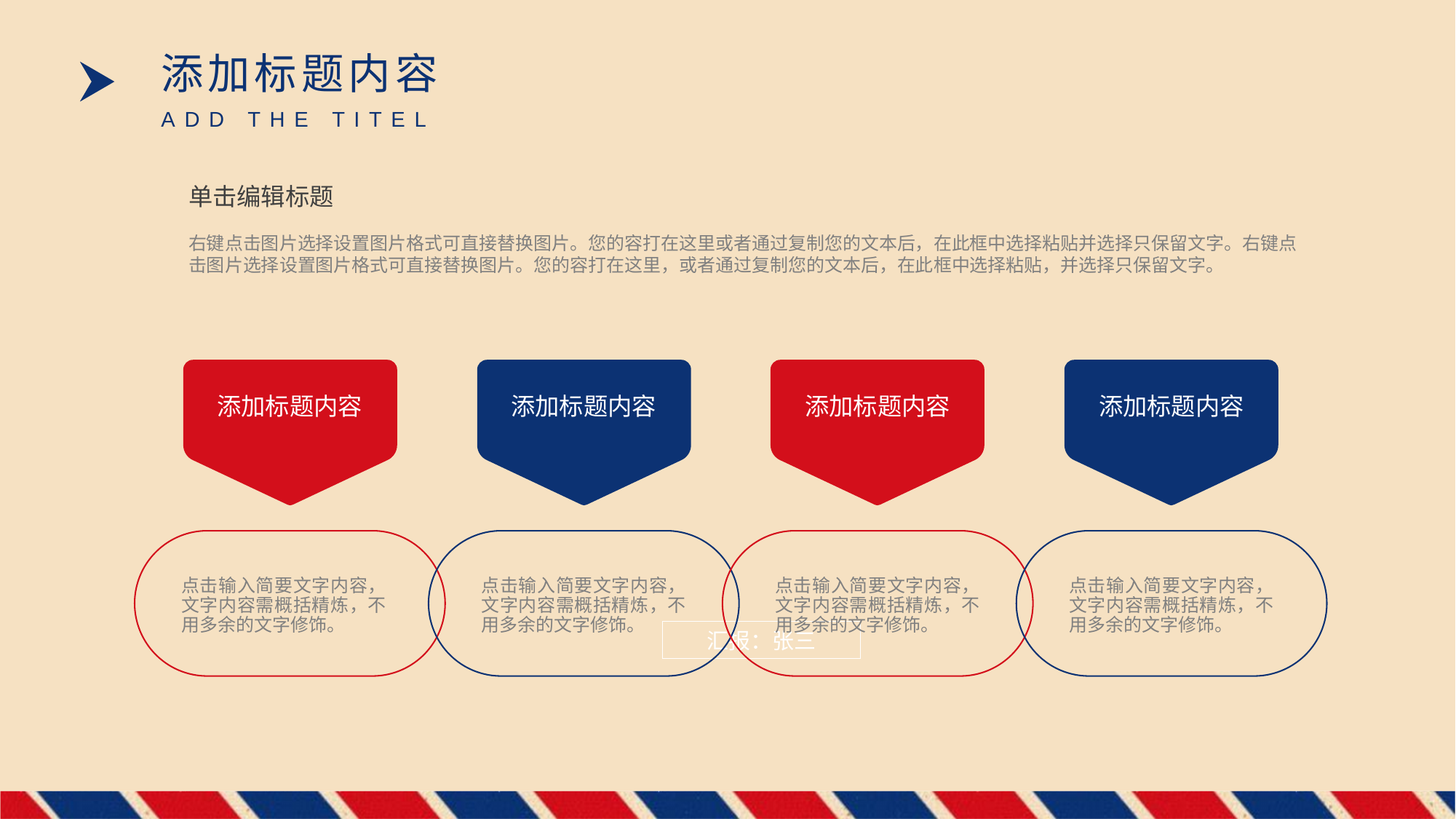

添加标题内容

ADD THE TITEL
单击编辑标题

右键点击图片选择设置图片格式可直接替换图片。您的容打在这里或者通过复制您的文本后，在此框中选择粘贴并选择只保留文字。右键点击图片选择设置图片格式可直接替换图片。您的容打在这里，或者通过复制您的文本后，在此框中选择粘贴，并选择只保留文字。

添加标题内容

添加标题内容

添加标题内容

添加标题内容

点击输入简要文字内容，文字内容需概括精炼，不用多余的文字修饰。

点击输入简要文字内容，文字内容需概括精炼，不用多余的文字修饰。

点击输入简要文字内容，文字内容需概括精炼，不用多余的文字修饰。

点击输入简要文字内容，文字内容需概括精炼，不用多余的文字修饰。
汇报：张三